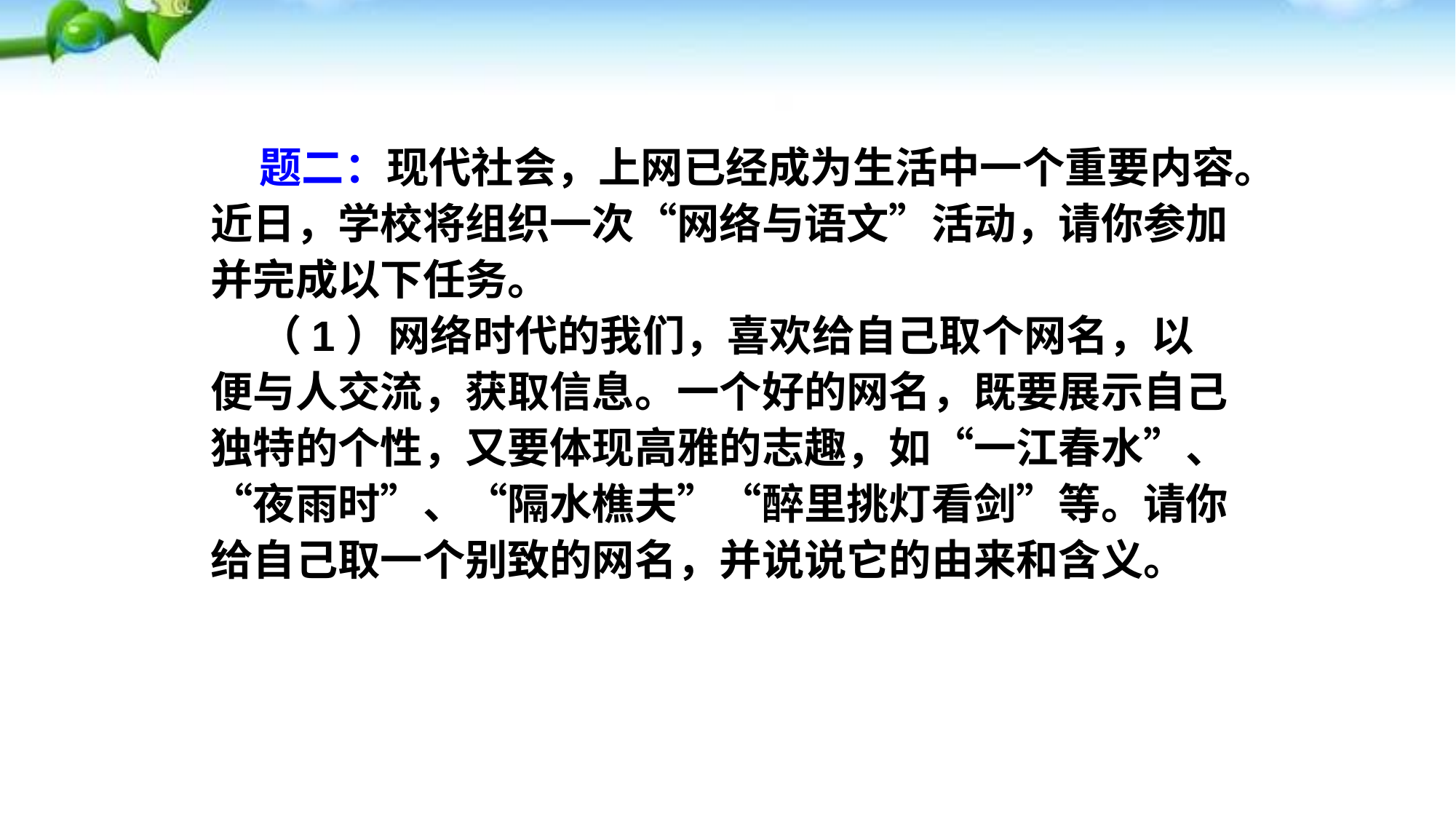

题二：现代社会，上网已经成为生活中一个重要内容。近日，学校将组织一次“网络与语文”活动，请你参加并完成以下任务。
    （1）网络时代的我们，喜欢给自己取个网名，以便与人交流，获取信息。一个好的网名，既要展示自己独特的个性，又要体现高雅的志趣，如“一江春水”、“夜雨时”、“隔水樵夫”“醉里挑灯看剑”等。请你给自己取一个别致的网名，并说说它的由来和含义。